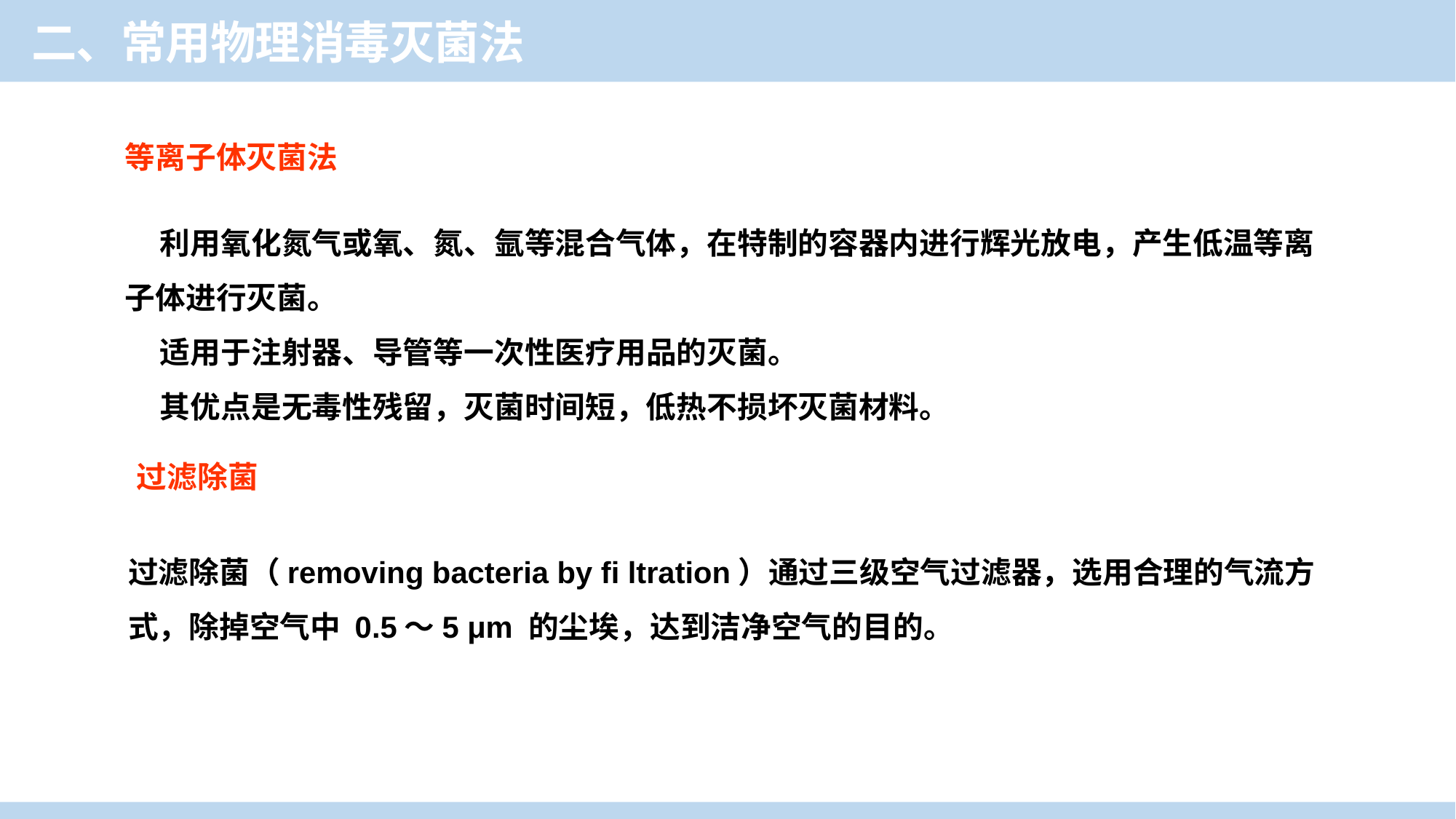

二、常用物理消毒灭菌法
等离子体灭菌法
    利用氧化氮气或氧、氮、氩等混合气体，在特制的容器内进行辉光放电，产生低温等离子体进行灭菌。
    适用于注射器、导管等一次性医疗用品的灭菌。
    其优点是无毒性残留，灭菌时间短，低热不损坏灭菌材料。
过滤除菌
过滤除菌（removing bacteria by fi ltration）通过三级空气过滤器，选用合理的气流方式，除掉空气中 0.5～5 μm 的尘埃，达到洁净空气的目的。